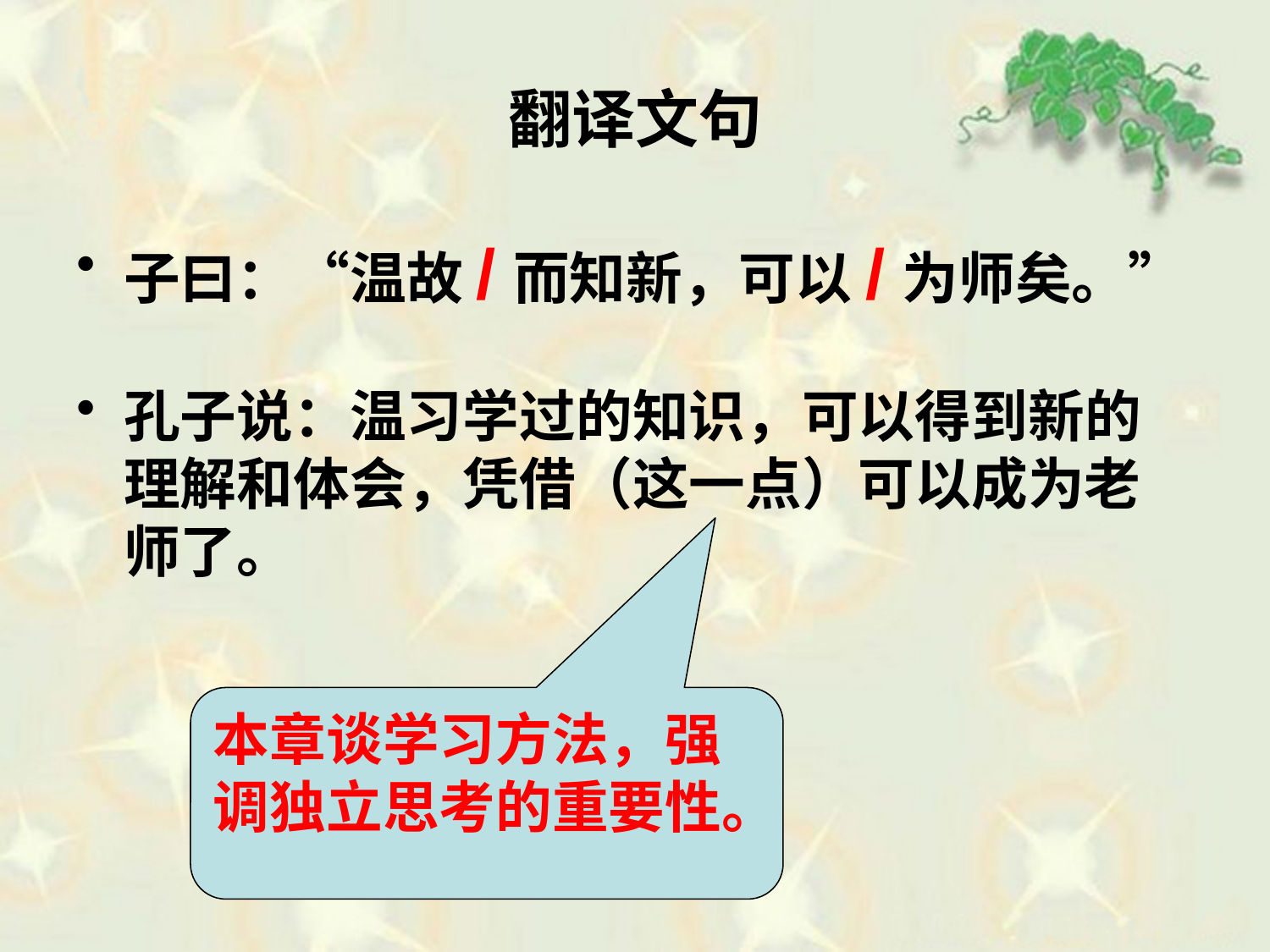

# 翻译文句
子曰：“温故/而知新，可以/为师矣。”

孔子说：温习学过的知识，可以得到新的理解和体会，凭借（这一点）可以成为老师了。
本章谈学习方法，强调独立思考的重要性。